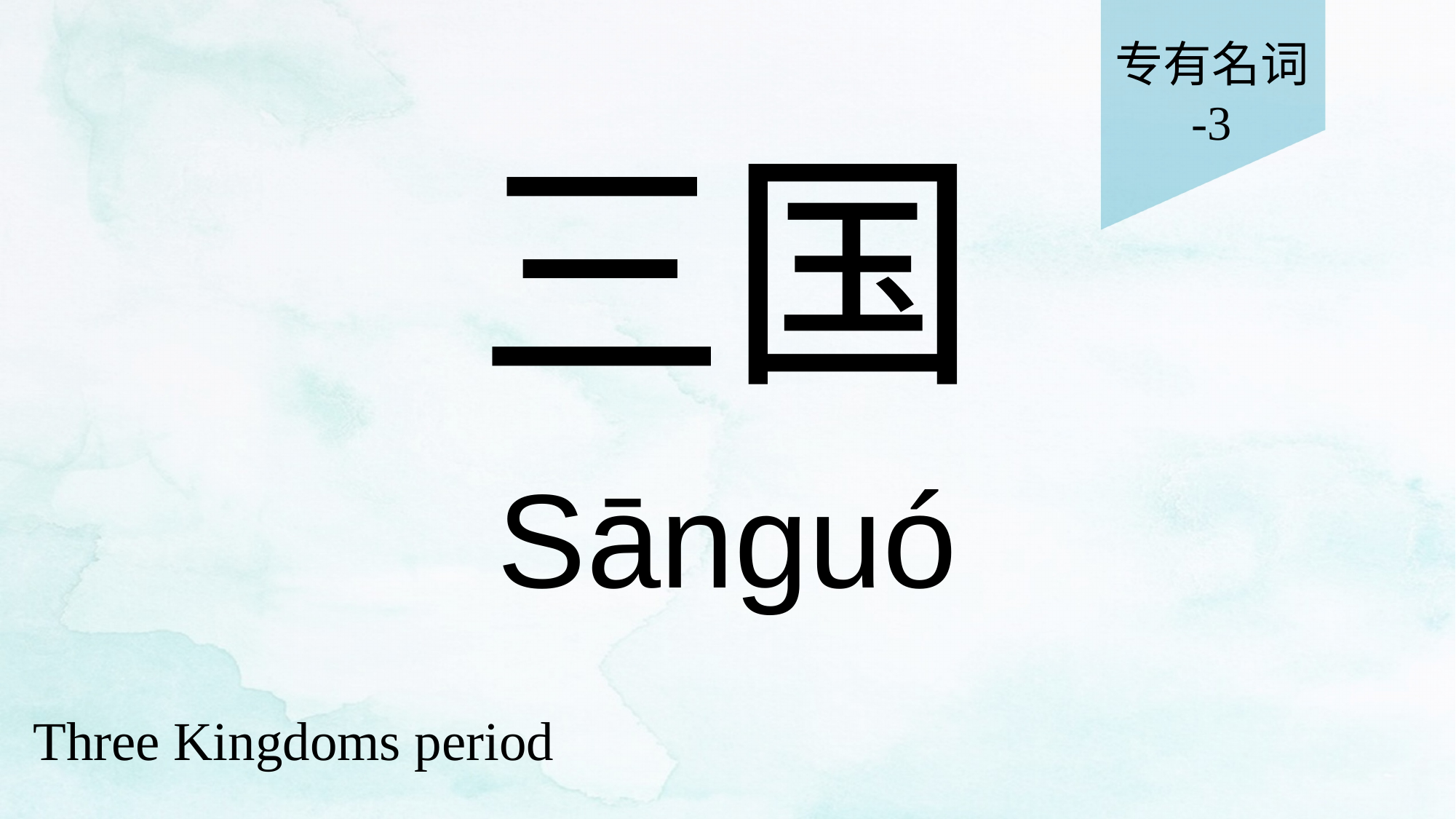

专有名词
-3
# 三国
Sānguó
Three Kingdoms period